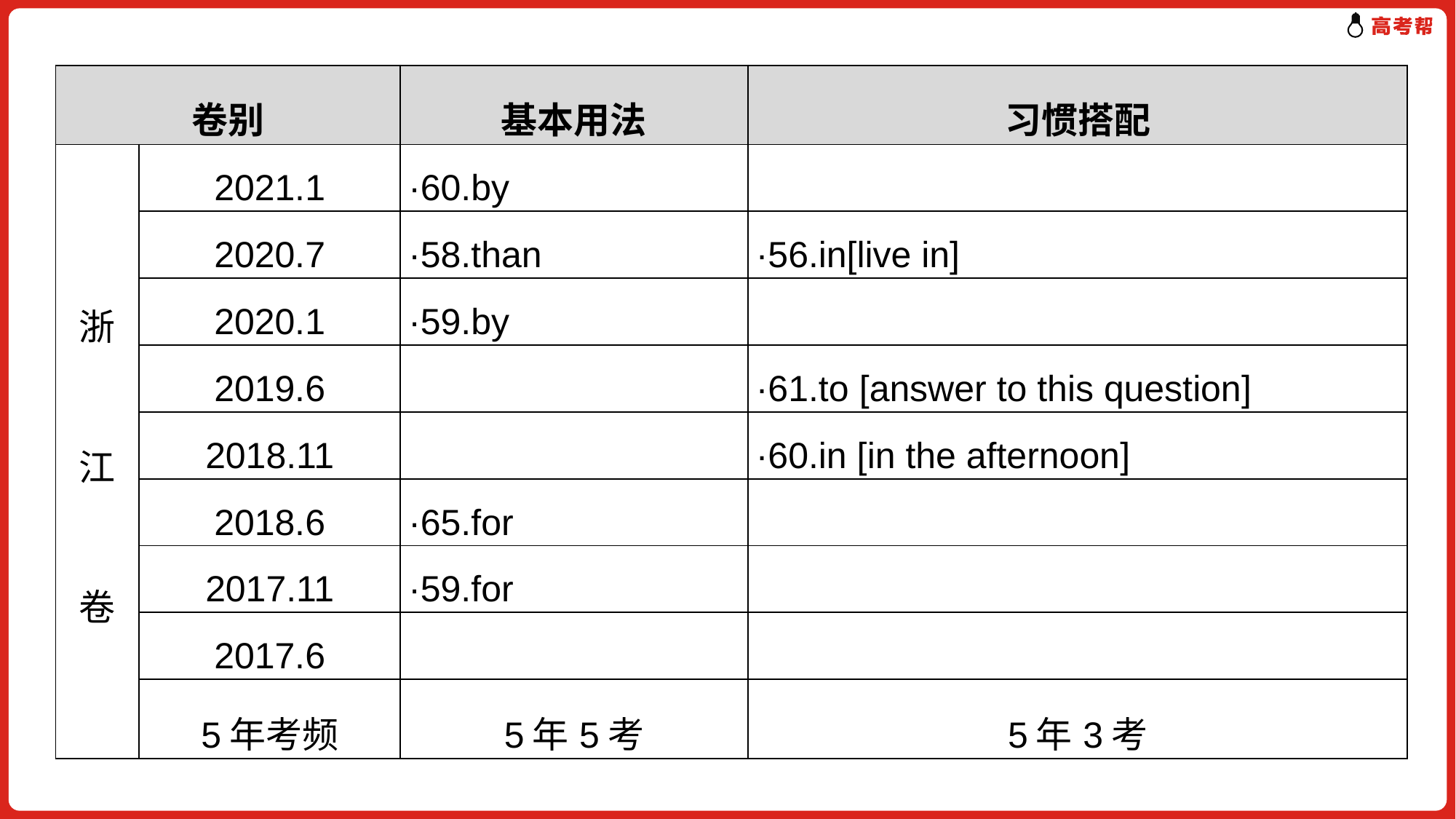

| 卷别 |  | 基本用法 | 习惯搭配 |
| --- | --- | --- | --- |
| 浙 江 卷 | 2021.1 | ·60.by |  |
|  | 2020.7 | ·58.than | ·56.in[live in] |
|  | 2020.1 | ·59.by |  |
|  | 2019.6 |  | ·61.to [answer to this question] |
|  | 2018.11 |  | ·60.in [in the afternoon] |
|  | 2018.6 | ·65.for |  |
|  | 2017.11 | ·59.for |  |
|  | 2017.6 |  |  |
|  | 5年考频 | 5年5考 | 5年3考 |